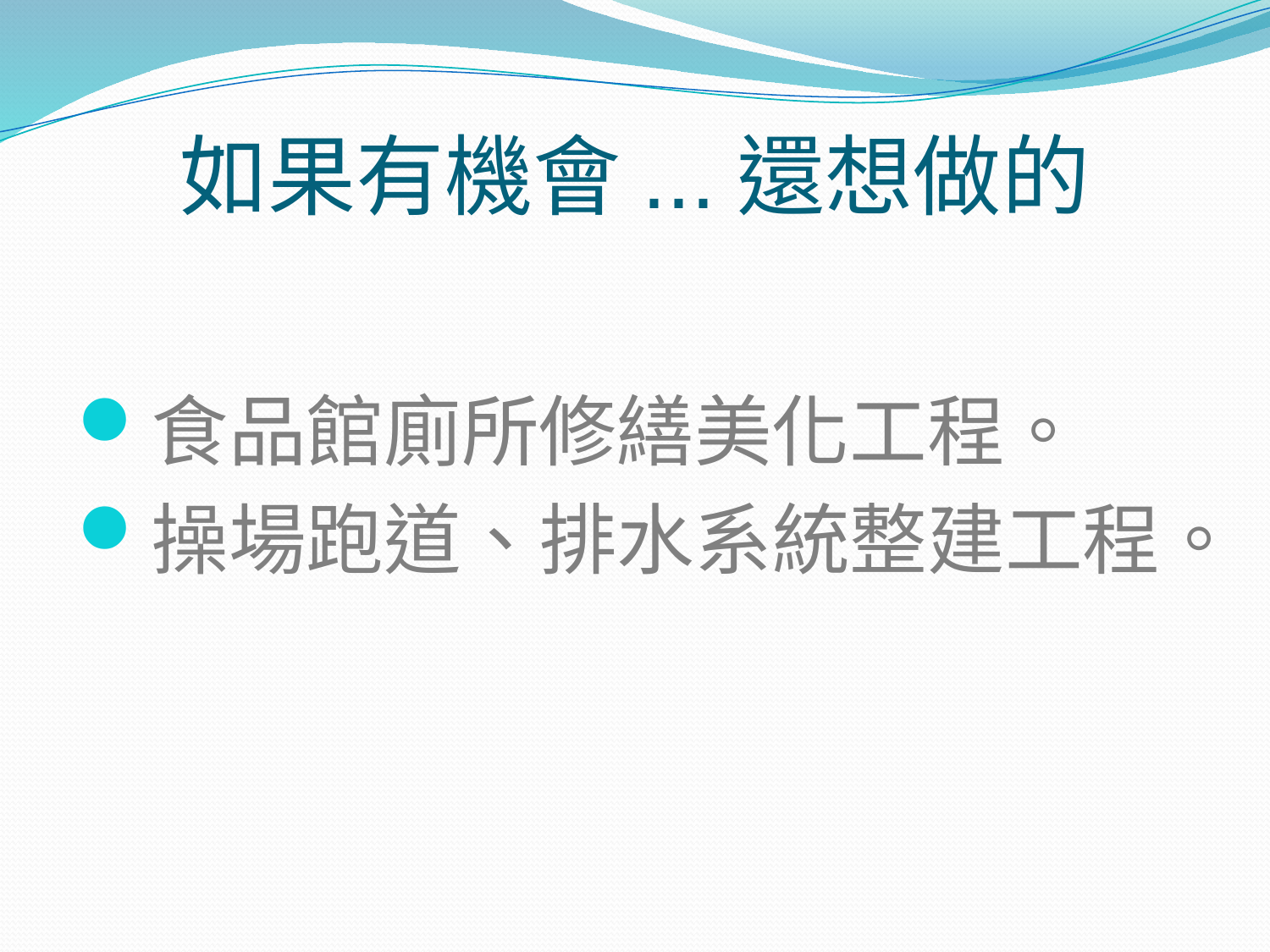

# 如果有機會...還想做的
食品館廁所修繕美化工程。
操場跑道、排水系統整建工程。